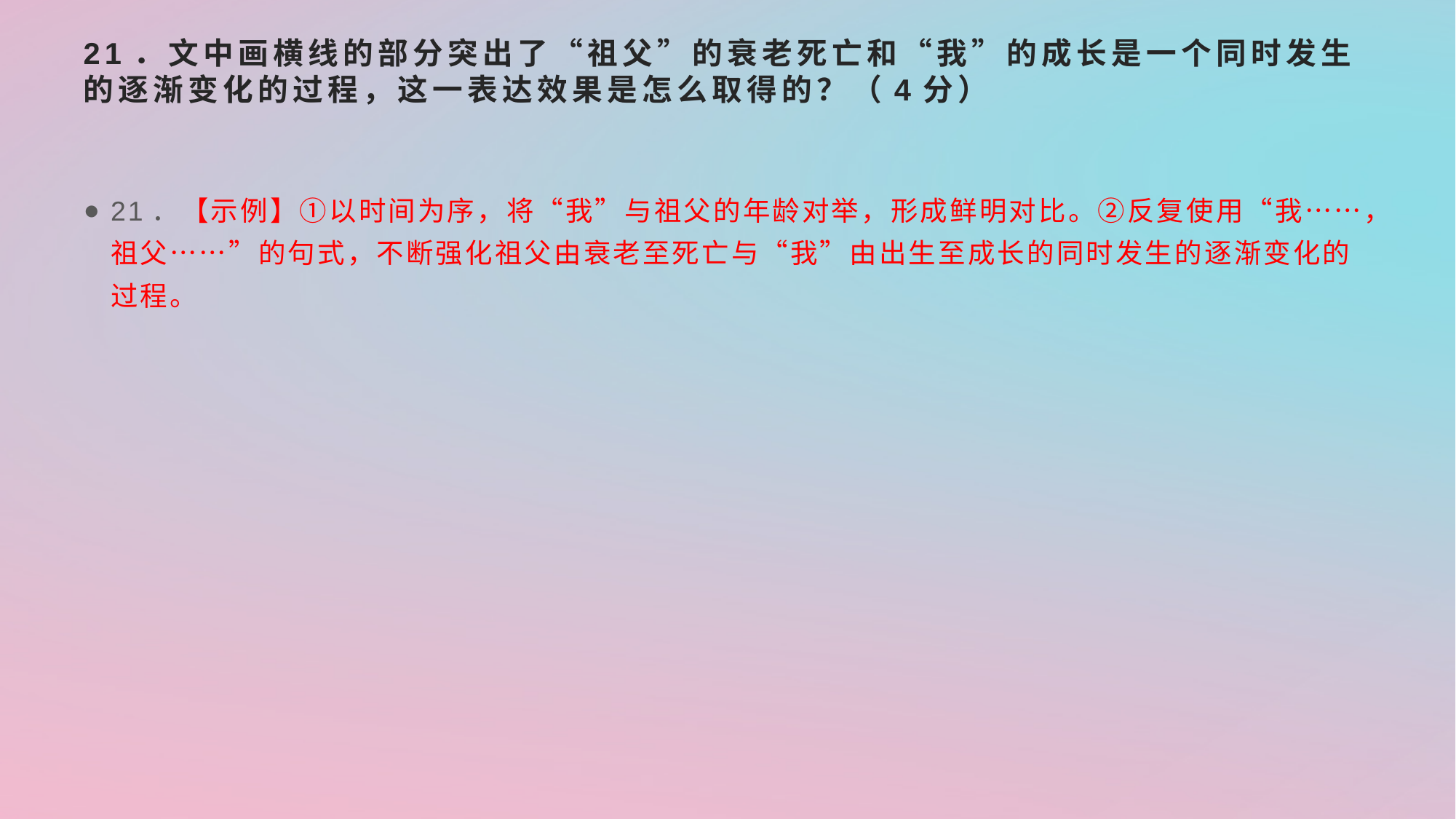

# 21．文中画横线的部分突出了“祖父”的衰老死亡和“我”的成长是一个同时发生的逐渐变化的过程，这一表达效果是怎么取得的？（4分）
21．【示例】①以时间为序，将“我”与祖父的年龄对举，形成鲜明对比。②反复使用“我……，祖父……”的句式，不断强化祖父由衰老至死亡与“我”由出生至成长的同时发生的逐渐变化的过程。